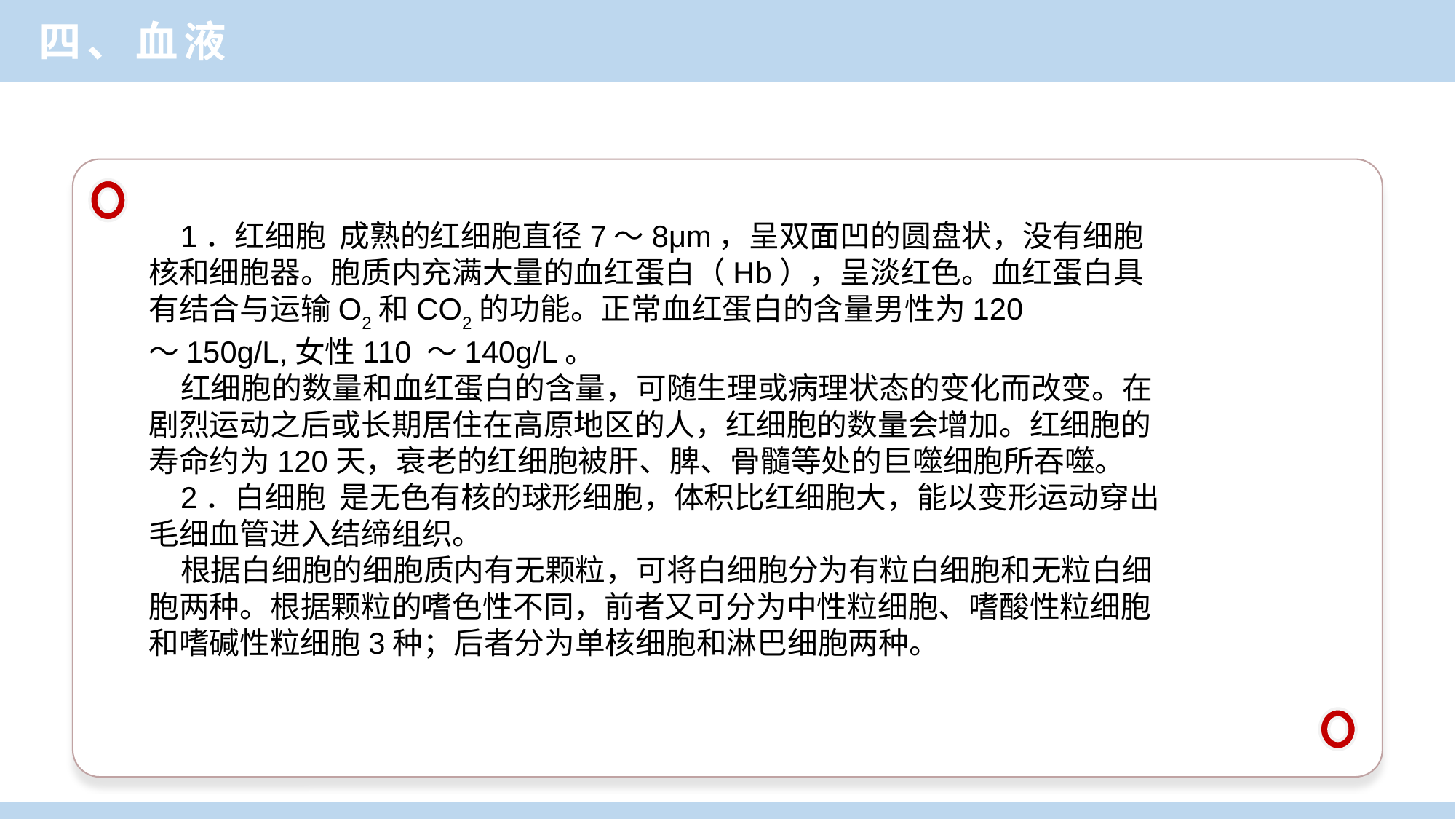

四、血液

1．红细胞  成熟的红细胞直径7～8μm，呈双面凹的圆盘状，没有细胞核和细胞器。胞质内充满大量的血红蛋白（Hb），呈淡红色。血红蛋白具有结合与运输O2和CO2的功能。正常血红蛋白的含量男性为120 ～150g/L,女性110 ～140g/L。
红细胞的数量和血红蛋白的含量，可随生理或病理状态的变化而改变。在剧烈运动之后或长期居住在高原地区的人，红细胞的数量会增加。红细胞的寿命约为120天，衰老的红细胞被肝、脾、骨髓等处的巨噬细胞所吞噬。
2．白细胞  是无色有核的球形细胞，体积比红细胞大，能以变形运动穿出毛细血管进入结缔组织。
根据白细胞的细胞质内有无颗粒，可将白细胞分为有粒白细胞和无粒白细胞两种。根据颗粒的嗜色性不同，前者又可分为中性粒细胞、嗜酸性粒细胞和嗜碱性粒细胞3种；后者分为单核细胞和淋巴细胞两种。